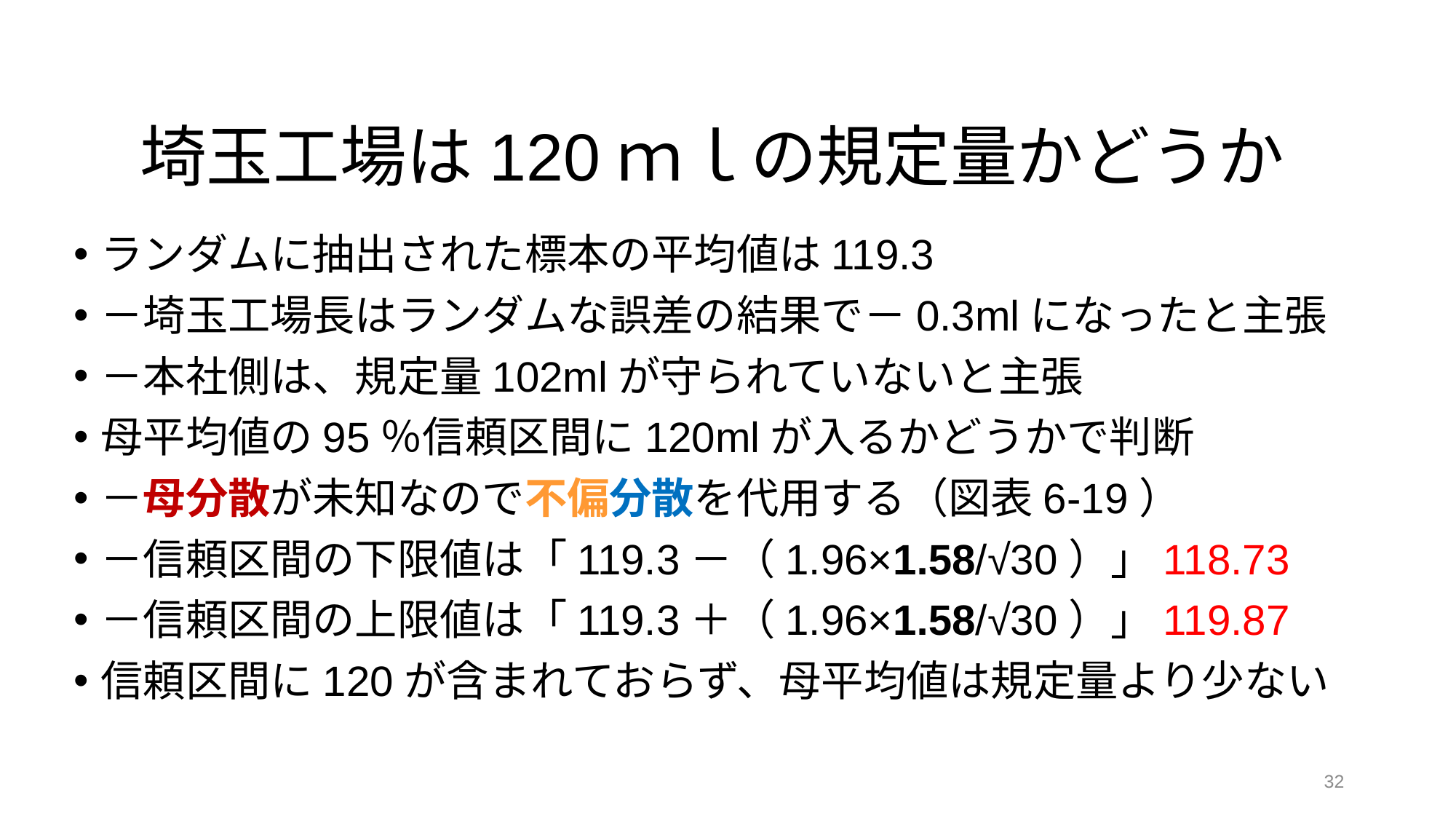

# 埼玉工場は120ｍｌの規定量かどうか
ランダムに抽出された標本の平均値は119.3
－埼玉工場長はランダムな誤差の結果で－0.3mlになったと主張
－本社側は、規定量102mlが守られていないと主張
母平均値の95％信頼区間に120mlが入るかどうかで判断
－母分散が未知なので不偏分散を代用する（図表6-19）
－信頼区間の下限値は「119.3－（1.96×1.58/√30）」118.73
－信頼区間の上限値は「119.3＋（1.96×1.58/√30）」119.87
信頼区間に120が含まれておらず、母平均値は規定量より少ない

32